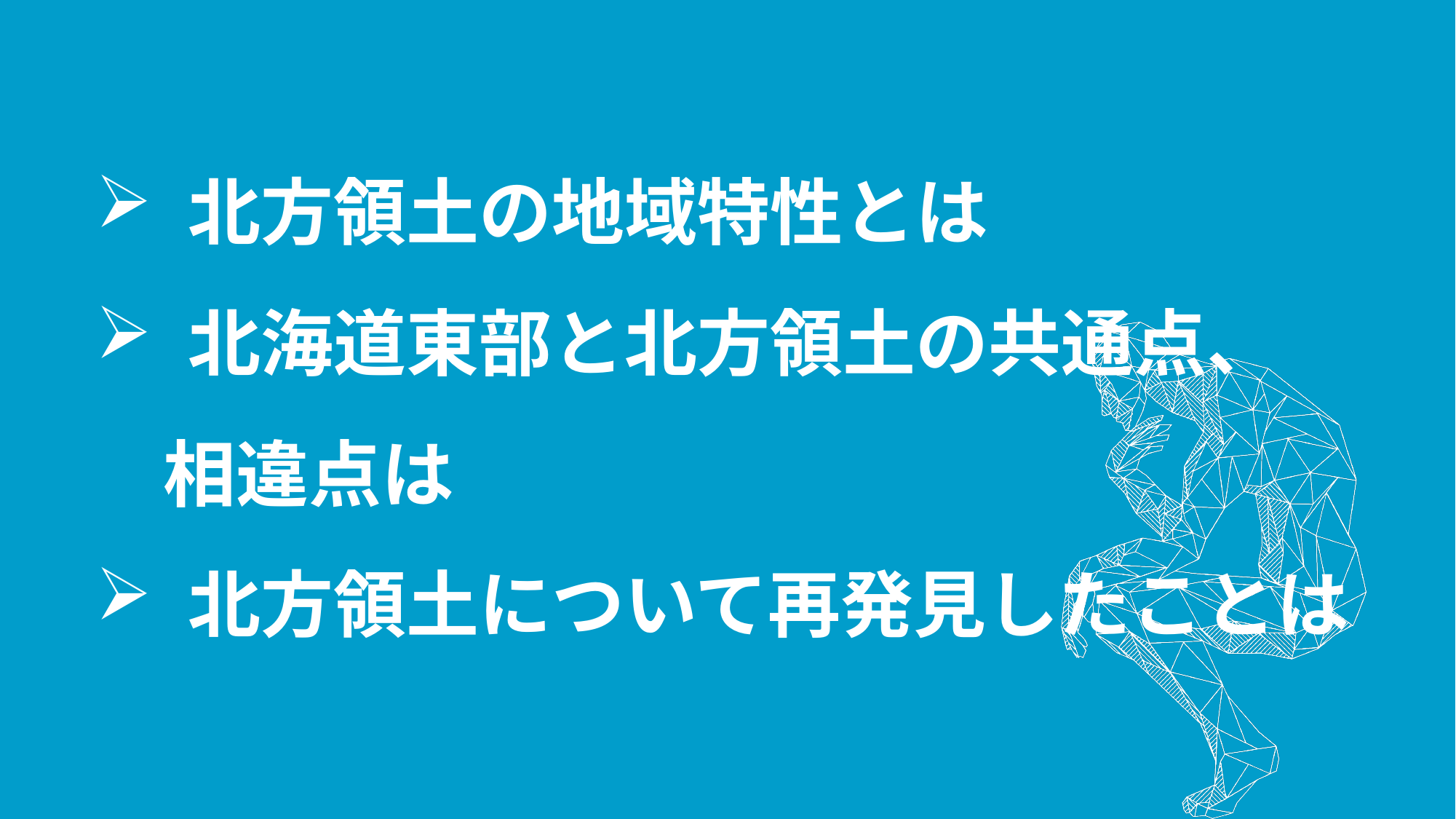

北方領土の地域特性とは
 北海道東部と北方領土の共通点、
   相違点は
 北方領土について再発見したことは